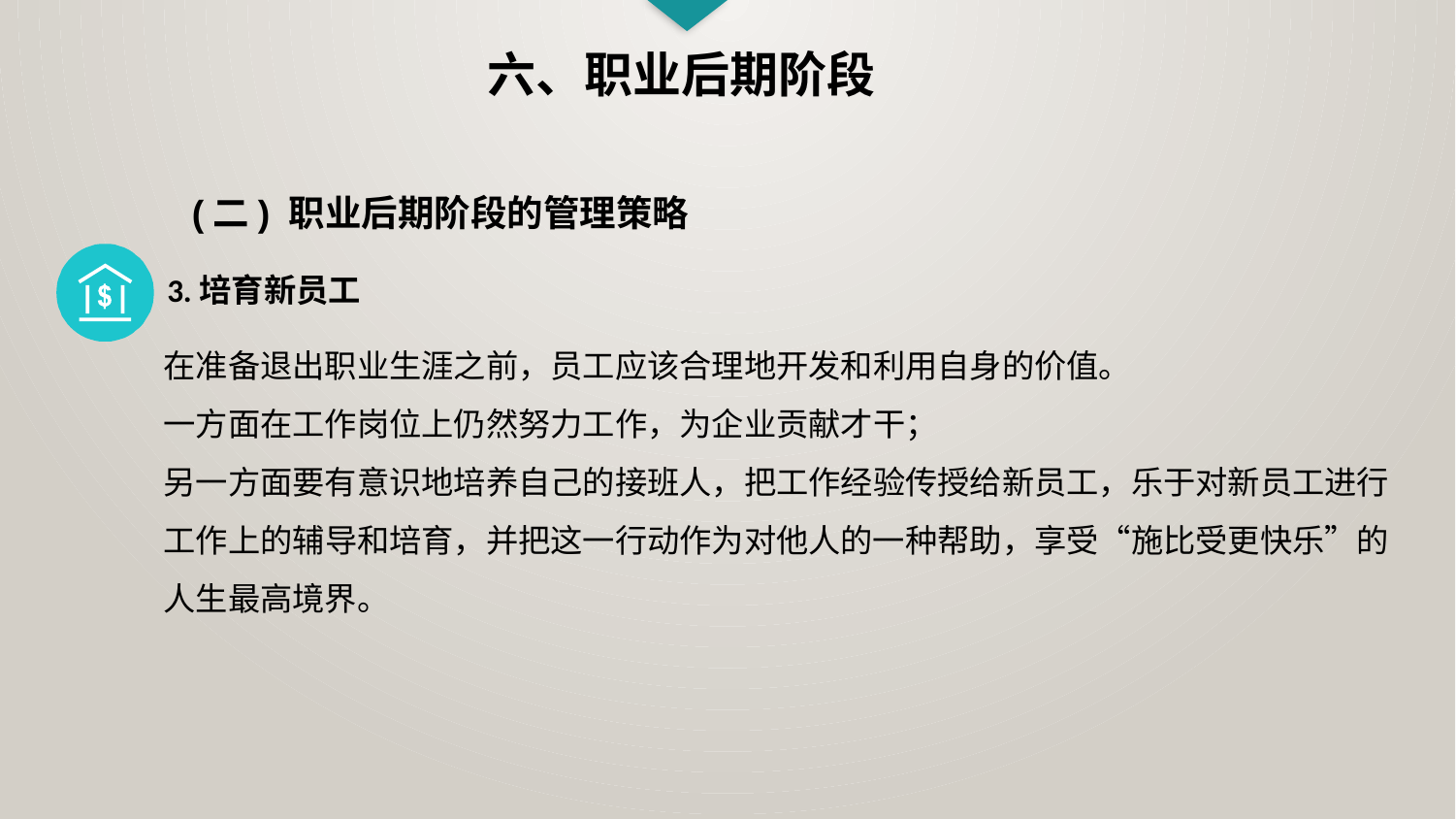

六、职业后期阶段
(二) 职业后期阶段的管理策略

3.培育新员工

在准备退出职业生涯之前，员工应该合理地开发和利用自身的价值。
一方面在工作岗位上仍然努力工作，为企业贡献才干；
另一方面要有意识地培养自己的接班人，把工作经验传授给新员工，乐于对新员工进行工作上的辅导和培育，并把这一行动作为对他人的一种帮助，享受“施比受更快乐”的人生最高境界。
61